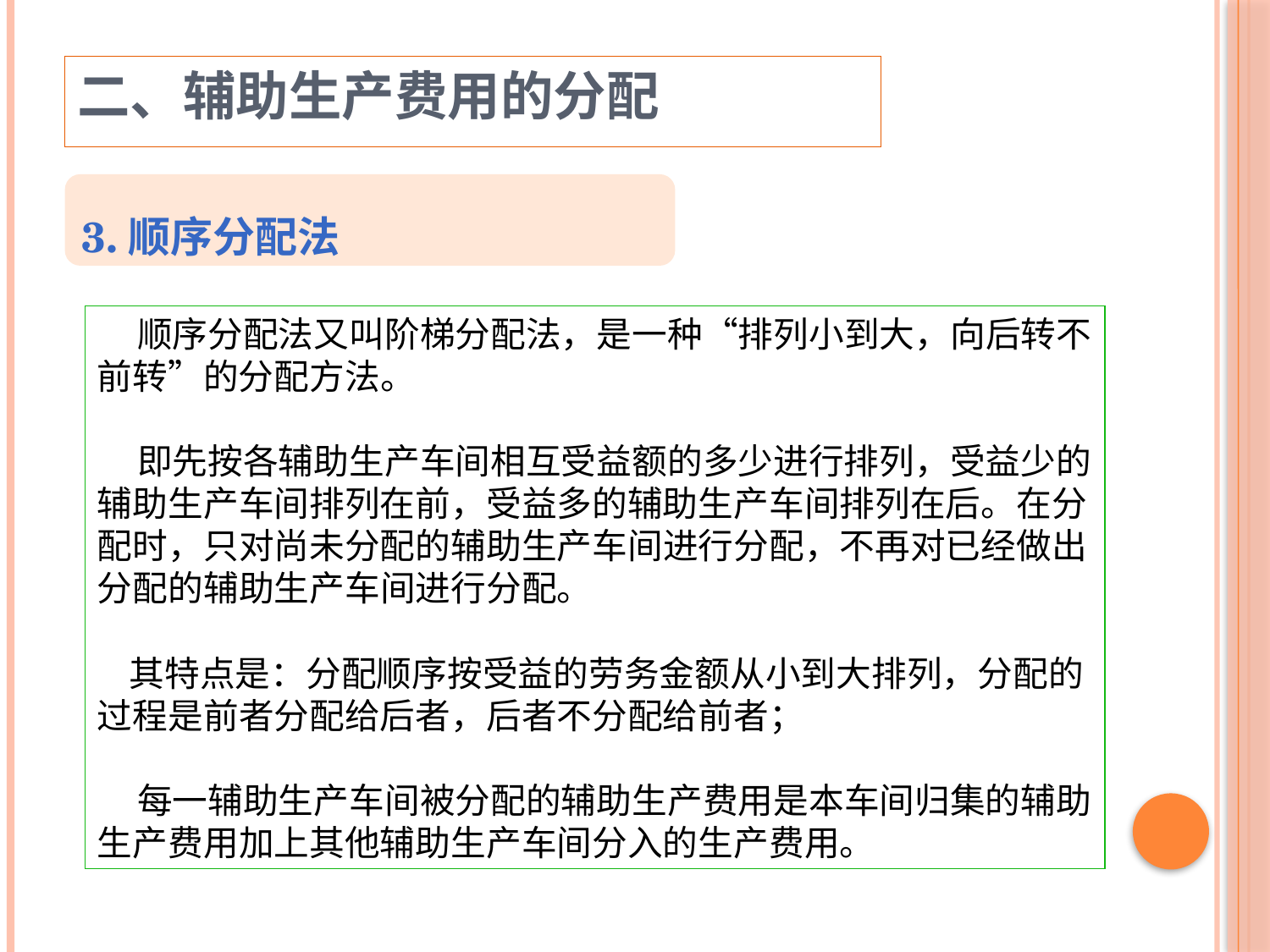

二、辅助生产费用的分配
3.顺序分配法
    顺序分配法又叫阶梯分配法，是一种“排列小到大，向后转不前转”的分配方法。

    即先按各辅助生产车间相互受益额的多少进行排列，受益少的辅助生产车间排列在前，受益多的辅助生产车间排列在后。在分配时，只对尚未分配的辅助生产车间进行分配，不再对已经做出分配的辅助生产车间进行分配。

   其特点是：分配顺序按受益的劳务金额从小到大排列，分配的过程是前者分配给后者，后者不分配给前者；

    每一辅助生产车间被分配的辅助生产费用是本车间归集的辅助生产费用加上其他辅助生产车间分入的生产费用。